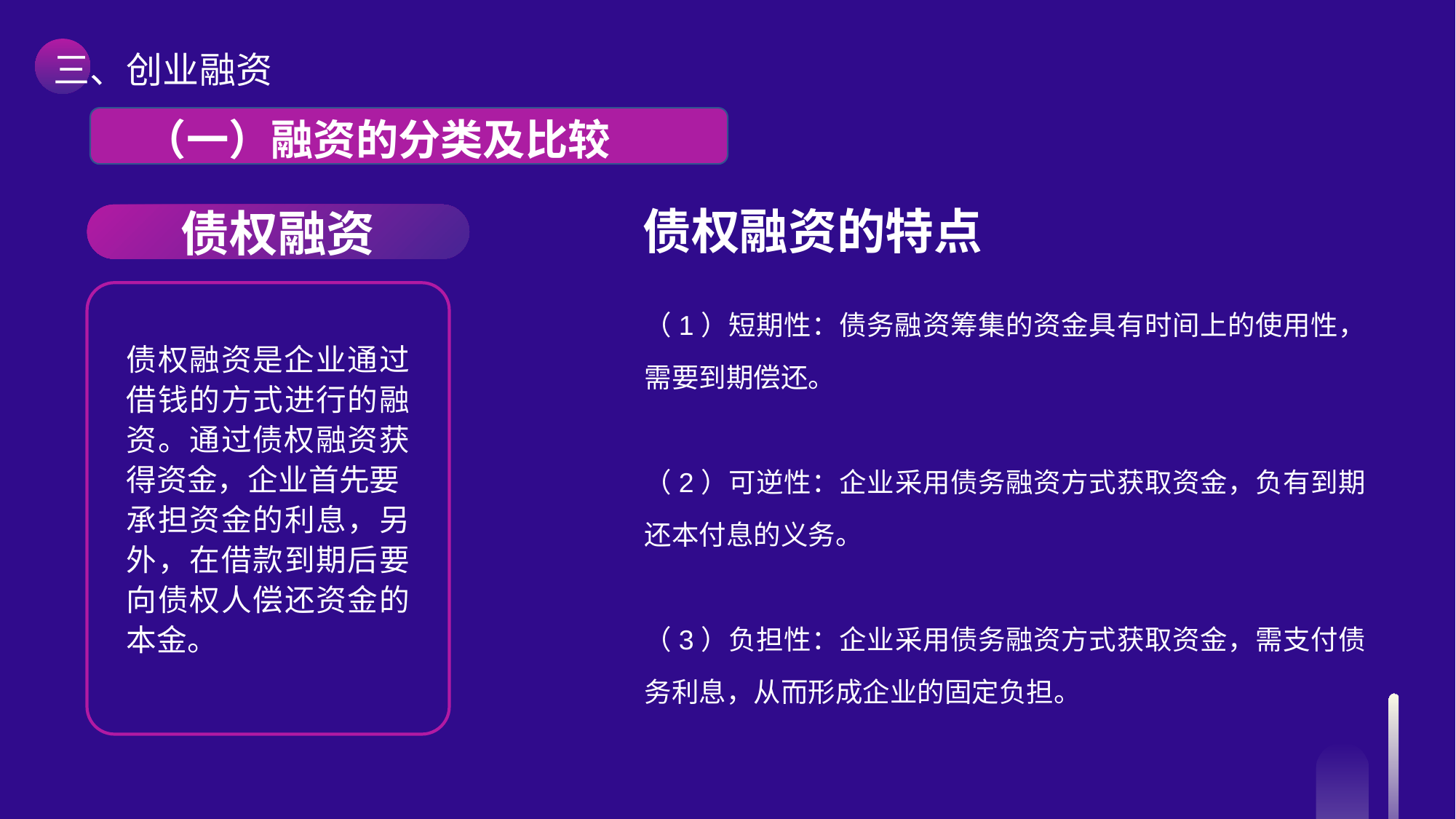

三、创业融资

 （一）融资的分类及比较
债权融资的特点
债权融资

债权融资是企业通过借钱的方式进行的融资。通过债权融资获得资金，企业首先要
承担资金的利息，另外，在借款到期后要向债权人偿还资金的本金。
（1）短期性：债务融资筹集的资金具有时间上的使用性，需要到期偿还。

（2）可逆性：企业采用债务融资方式获取资金，负有到期还本付息的义务。

（3）负担性：企业采用债务融资方式获取资金，需支付债务利息，从而形成企业的固定负担。